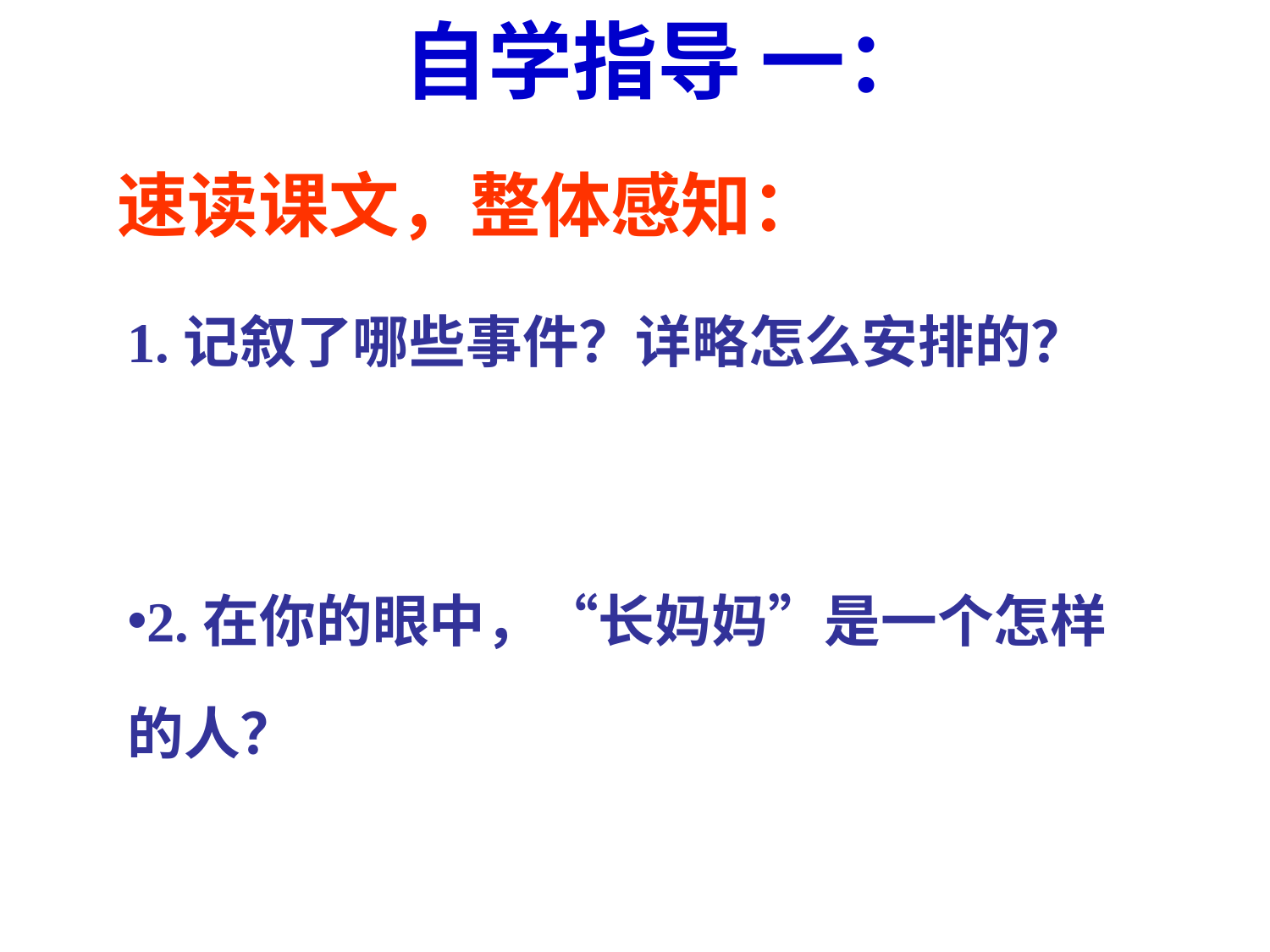

自学指导 一：

速读课文，整体感知：
1.记叙了哪些事件？详略怎么安排的？

2.在你的眼中，“长妈妈”是一个怎样的人？